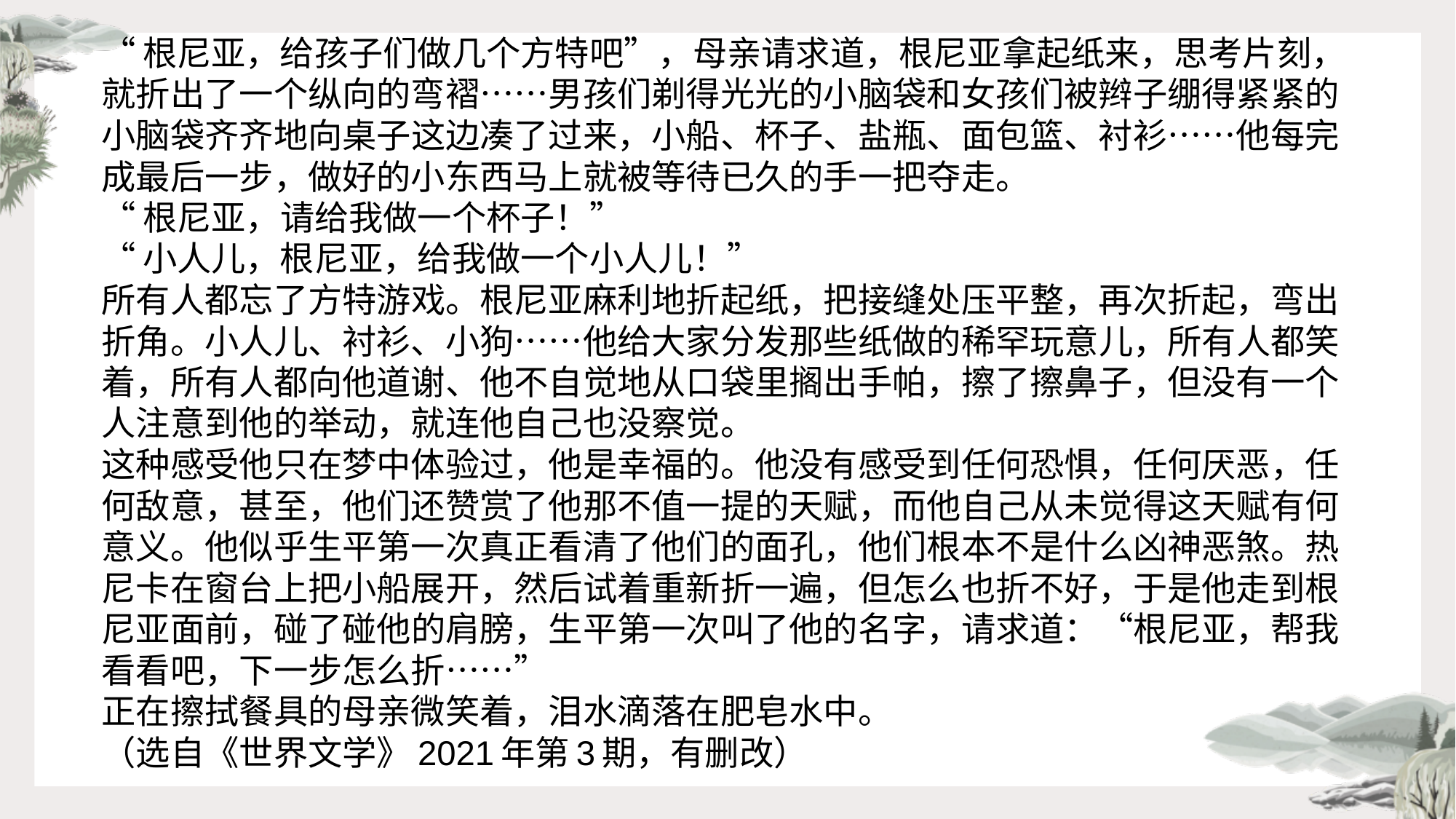

“根尼亚，给孩子们做几个方特吧”，母亲请求道，根尼亚拿起纸来，思考片刻，就折出了一个纵向的弯褶……男孩们剃得光光的小脑袋和女孩们被辫子绷得紧紧的小脑袋齐齐地向桌子这边凑了过来，小船、杯子、盐瓶、面包篮、衬衫……他每完成最后一步，做好的小东西马上就被等待已久的手一把夺走。
“根尼亚，请给我做一个杯子！”
“小人儿，根尼亚，给我做一个小人儿！”
所有人都忘了方特游戏。根尼亚麻利地折起纸，把接缝处压平整，再次折起，弯出折角。小人儿、衬衫、小狗……他给大家分发那些纸做的稀罕玩意儿，所有人都笑着，所有人都向他道谢、他不自觉地从口袋里搁出手帕，擦了擦鼻子，但没有一个人注意到他的举动，就连他自己也没察觉。
这种感受他只在梦中体验过，他是幸福的。他没有感受到任何恐惧，任何厌恶，任何敌意，甚至，他们还赞赏了他那不值一提的天赋，而他自己从未觉得这天赋有何意义。他似乎生平第一次真正看清了他们的面孔，他们根本不是什么凶神恶煞。热尼卡在窗台上把小船展开，然后试着重新折一遍，但怎么也折不好，于是他走到根尼亚面前，碰了碰他的肩膀，生平第一次叫了他的名字，请求道：“根尼亚，帮我看看吧，下一步怎么折……”
正在擦拭餐具的母亲微笑着，泪水滴落在肥皂水中。
（选自《世界文学》2021年第3期，有删改）
#